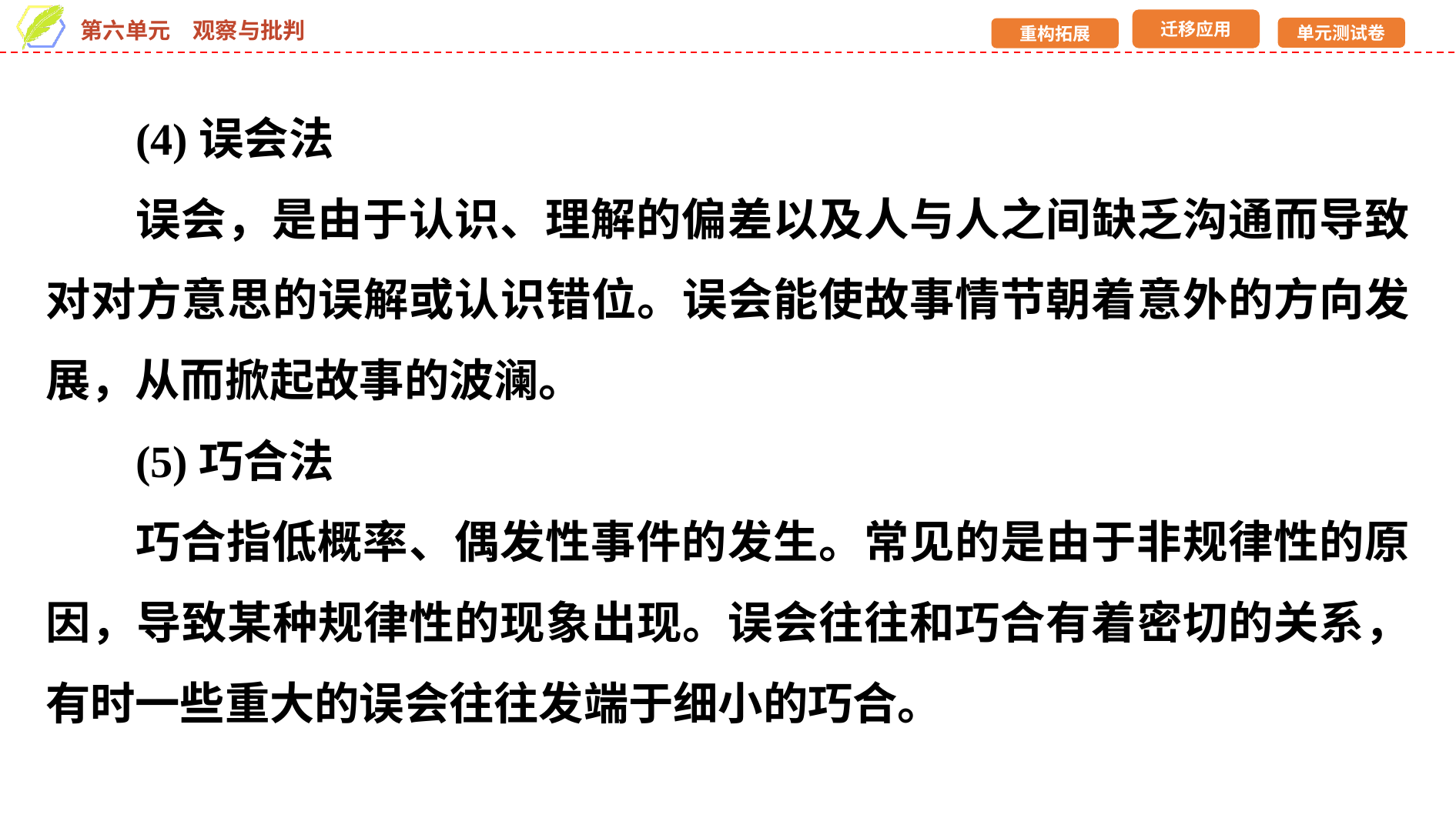

(4)误会法
误会，是由于认识、理解的偏差以及人与人之间缺乏沟通而导致对对方意思的误解或认识错位。误会能使故事情节朝着意外的方向发展，从而掀起故事的波澜。
(5)巧合法
巧合指低概率、偶发性事件的发生。常见的是由于非规律性的原因，导致某种规律性的现象出现。误会往往和巧合有着密切的关系，有时一些重大的误会往往发端于细小的巧合。